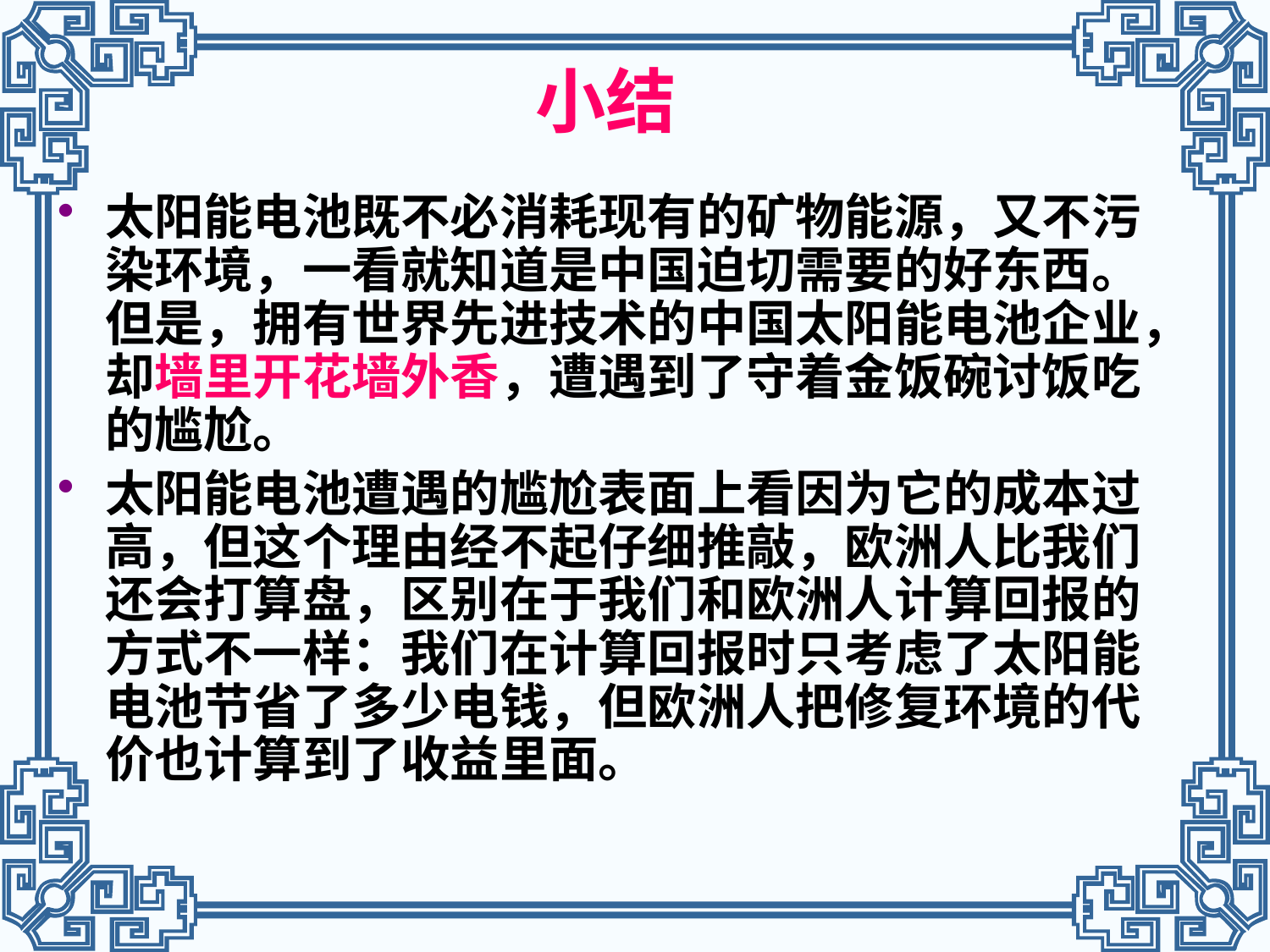

# 小结
太阳能电池既不必消耗现有的矿物能源，又不污染环境，一看就知道是中国迫切需要的好东西。但是，拥有世界先进技术的中国太阳能电池企业，却墙里开花墙外香，遭遇到了守着金饭碗讨饭吃的尴尬。
太阳能电池遭遇的尴尬表面上看因为它的成本过高，但这个理由经不起仔细推敲，欧洲人比我们还会打算盘，区别在于我们和欧洲人计算回报的方式不一样：我们在计算回报时只考虑了太阳能电池节省了多少电钱，但欧洲人把修复环境的代价也计算到了收益里面。